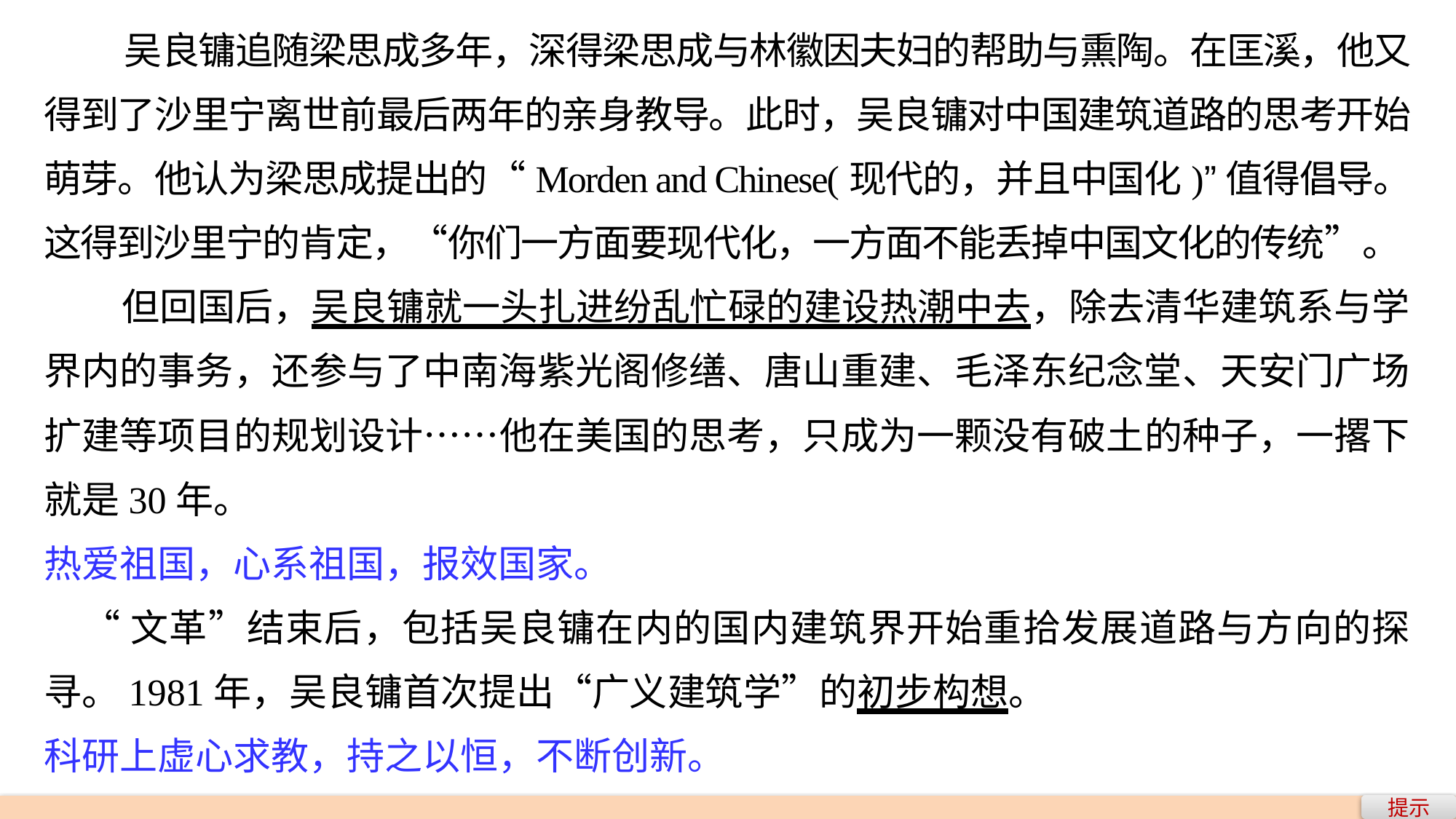

吴良镛追随梁思成多年，深得梁思成与林徽因夫妇的帮助与熏陶。在匡溪，他又得到了沙里宁离世前最后两年的亲身教导。此时，吴良镛对中国建筑道路的思考开始萌芽。他认为梁思成提出的“Morden and Chinese(现代的，并且中国化)”值得倡导。这得到沙里宁的肯定，“你们一方面要现代化，一方面不能丢掉中国文化的传统”。
        但回国后，吴良镛就一头扎进纷乱忙碌的建设热潮中去，除去清华建筑系与学界内的事务，还参与了中南海紫光阁修缮、唐山重建、毛泽东纪念堂、天安门广场扩建等项目的规划设计……他在美国的思考，只成为一颗没有破土的种子，一撂下就是30年。
热爱祖国，心系祖国，报效国家。
    “文革”结束后，包括吴良镛在内的国内建筑界开始重拾发展道路与方向的探寻。1981年，吴良镛首次提出“广义建筑学”的初步构想。
科研上虚心求教，持之以恒，不断创新。
提示